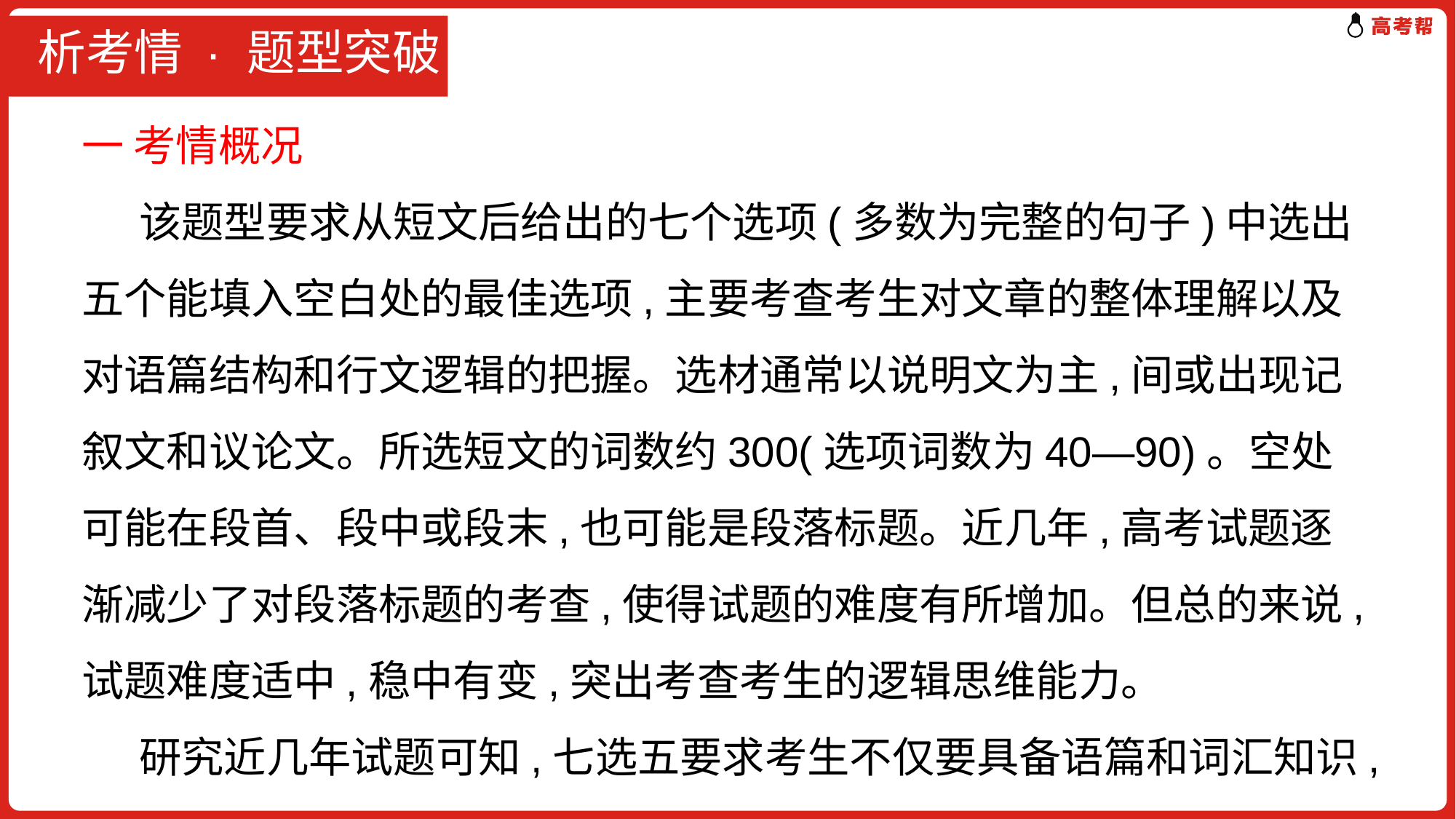

# 析考情 · 题型突破
一 考情概况
     该题型要求从短文后给出的七个选项(多数为完整的句子)中选出五个能填入空白处的最佳选项,主要考查考生对文章的整体理解以及对语篇结构和行文逻辑的把握。选材通常以说明文为主,间或出现记叙文和议论文。所选短文的词数约300(选项词数为40—90)。空处可能在段首、段中或段末,也可能是段落标题。近几年,高考试题逐渐减少了对段落标题的考查,使得试题的难度有所增加。但总的来说,试题难度适中,稳中有变,突出考查考生的逻辑思维能力。
     研究近几年试题可知,七选五要求考生不仅要具备语篇和词汇知识,